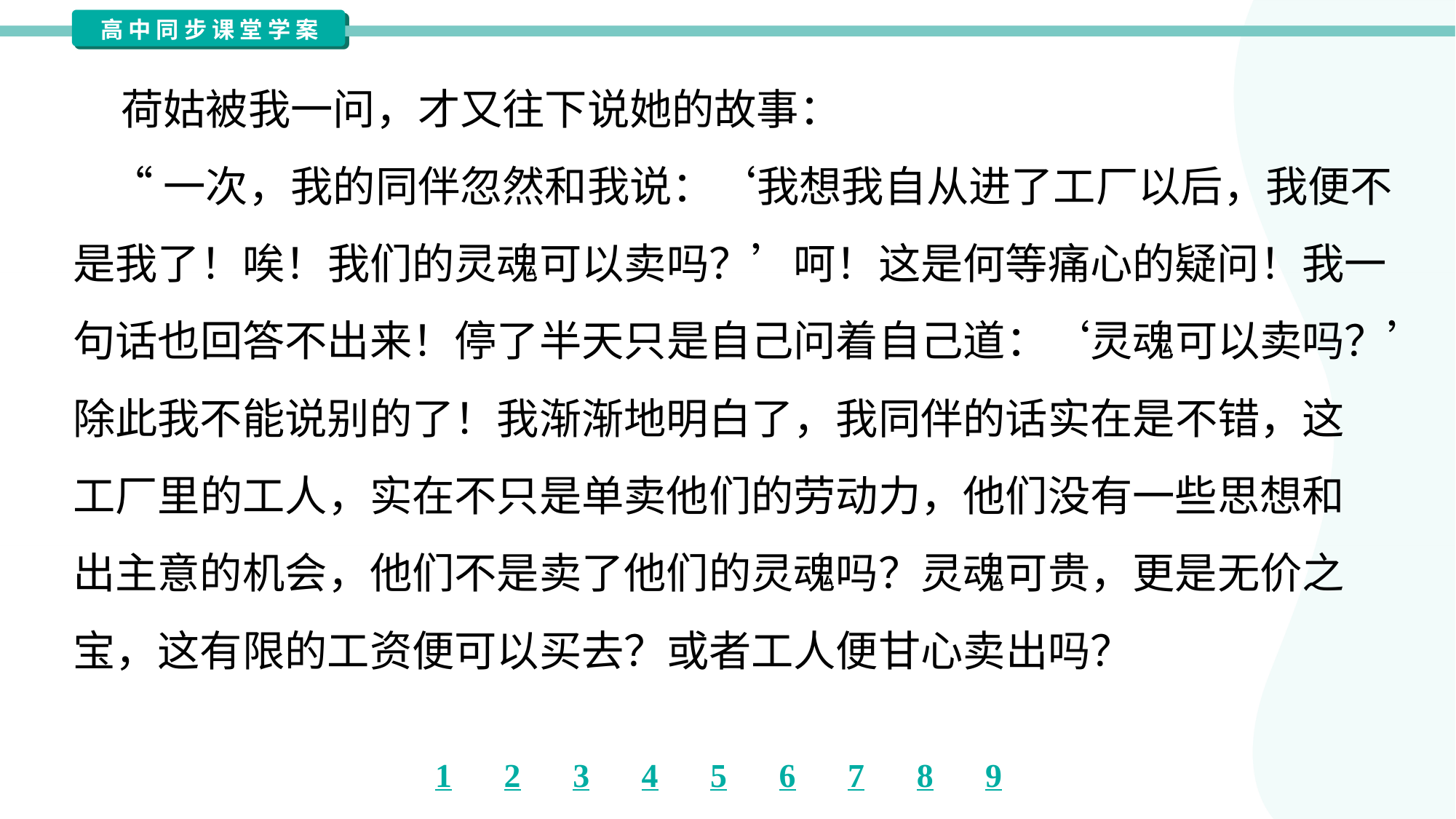

荷姑被我一问，才又往下说她的故事：
    “一次，我的同伴忽然和我说：‘我想我自从进了工厂以后，我便不
是我了！唉！我们的灵魂可以卖吗？’呵！这是何等痛心的疑问！我一
句话也回答不出来！停了半天只是自己问着自己道：‘灵魂可以卖吗？’
除此我不能说别的了！我渐渐地明白了，我同伴的话实在是不错，这
工厂里的工人，实在不只是单卖他们的劳动力，他们没有一些思想和
出主意的机会，他们不是卖了他们的灵魂吗？灵魂可贵，更是无价之
宝，这有限的工资便可以买去？或者工人便甘心卖出吗？